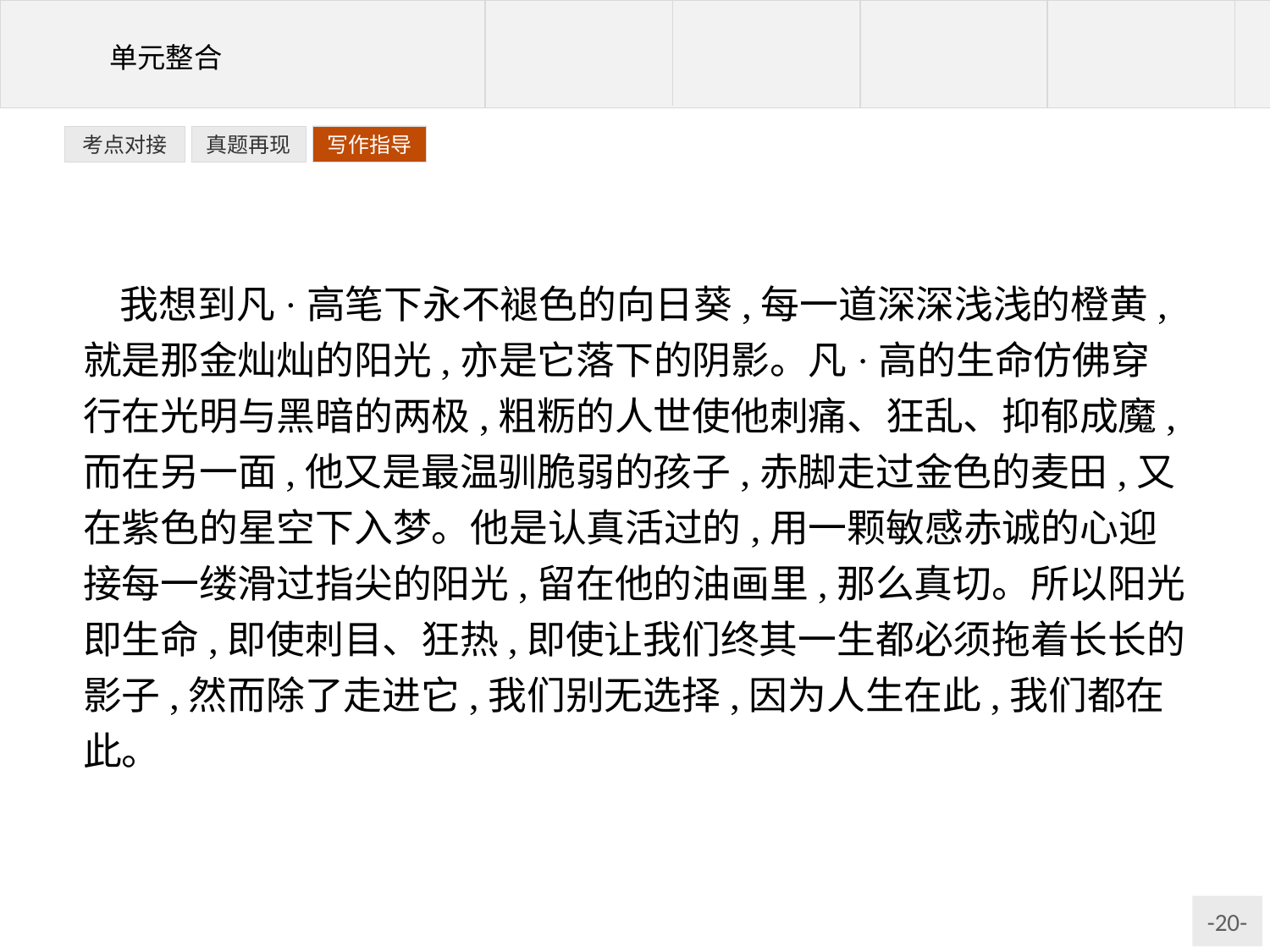

写作指导
考点对接
真题再现
我想到凡·高笔下永不褪色的向日葵,每一道深深浅浅的橙黄,就是那金灿灿的阳光,亦是它落下的阴影。凡·高的生命仿佛穿行在光明与黑暗的两极,粗粝的人世使他刺痛、狂乱、抑郁成魔,而在另一面,他又是最温驯脆弱的孩子,赤脚走过金色的麦田,又在紫色的星空下入梦。他是认真活过的,用一颗敏感赤诚的心迎接每一缕滑过指尖的阳光,留在他的油画里,那么真切。所以阳光即生命,即使刺目、狂热,即使让我们终其一生都必须拖着长长的影子,然而除了走进它,我们别无选择,因为人生在此,我们都在此。